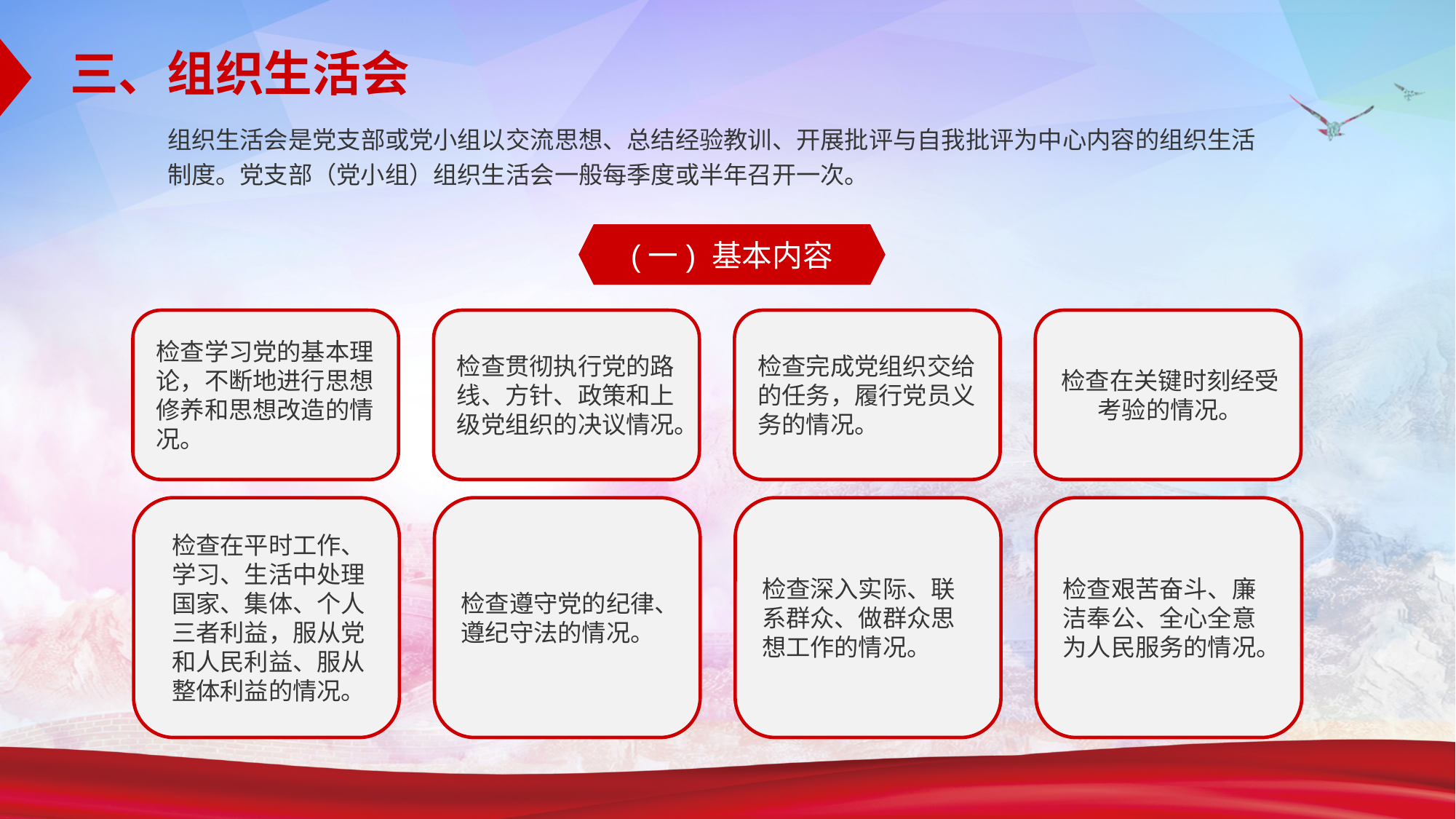

三、组织生活会

组织生活会是党支部或党小组以交流思想、总结经验教训、开展批评与自我批评为中心内容的组织生活制度。党支部（党小组）组织生活会一般每季度或半年召开一次。
(一) 基本内容
检查学习党的基本理论，不断地进行思想修养和思想改造的情况。
检查贯彻执行党的路线、方针、政策和上级党组织的决议情况。
检查完成党组织交给的任务，履行党员义务的情况。
检查在关键时刻经受考验的情况。
检查在平时工作、学习、生活中处理国家、集体、个人三者利益，服从党和人民利益、服从整体利益的情况。
检查遵守党的纪律、遵纪守法的情况。
检查深入实际、联系群众、做群众思想工作的情况。
检查艰苦奋斗、廉洁奉公、全心全意为人民服务的情况。